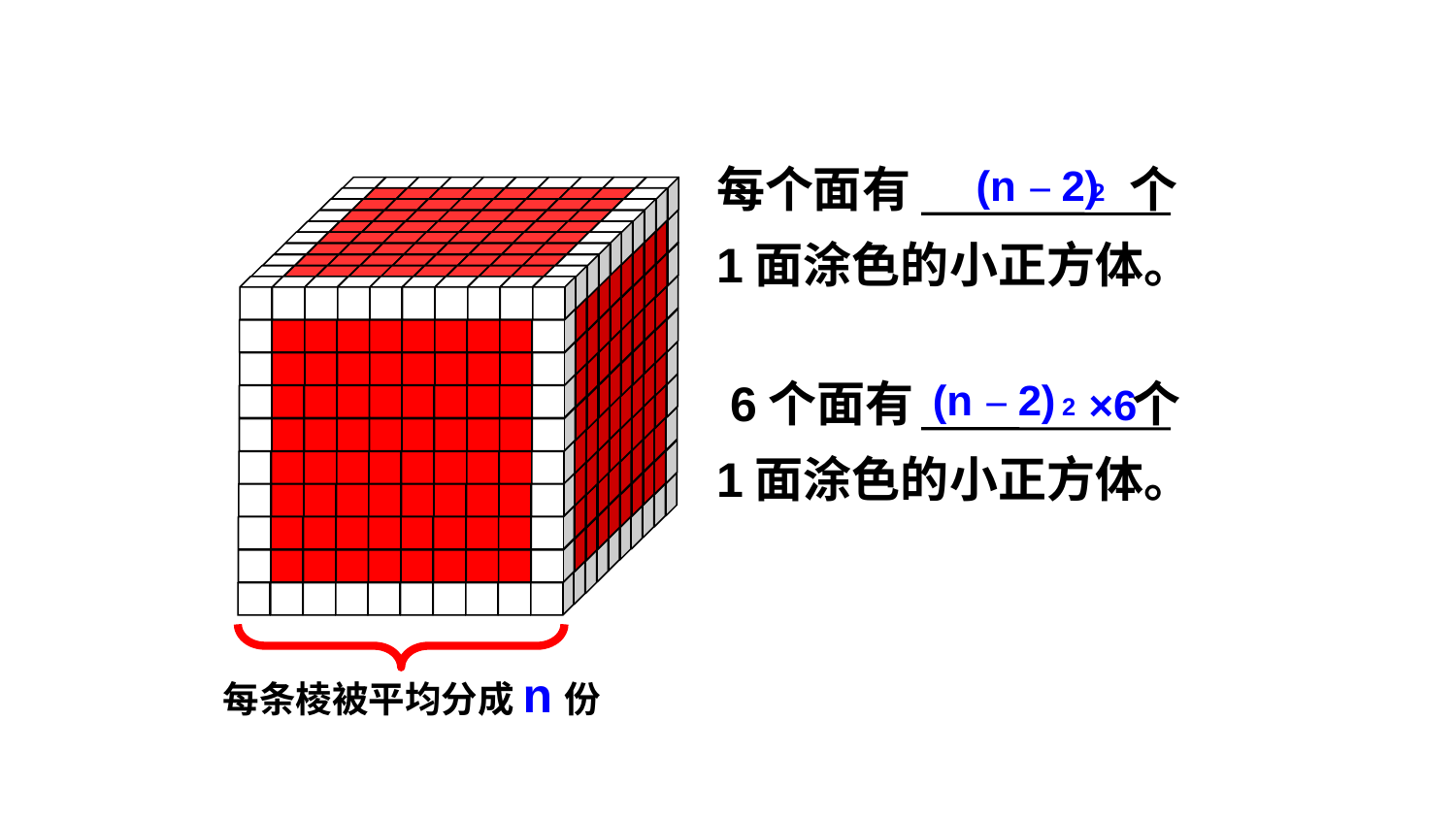

每个面有                    个
1面涂色的小正方体。

(n－2)
2

 6个面有                    个
1面涂色的小正方体。

(n－2)
2
×6

每条棱被平均分成n份